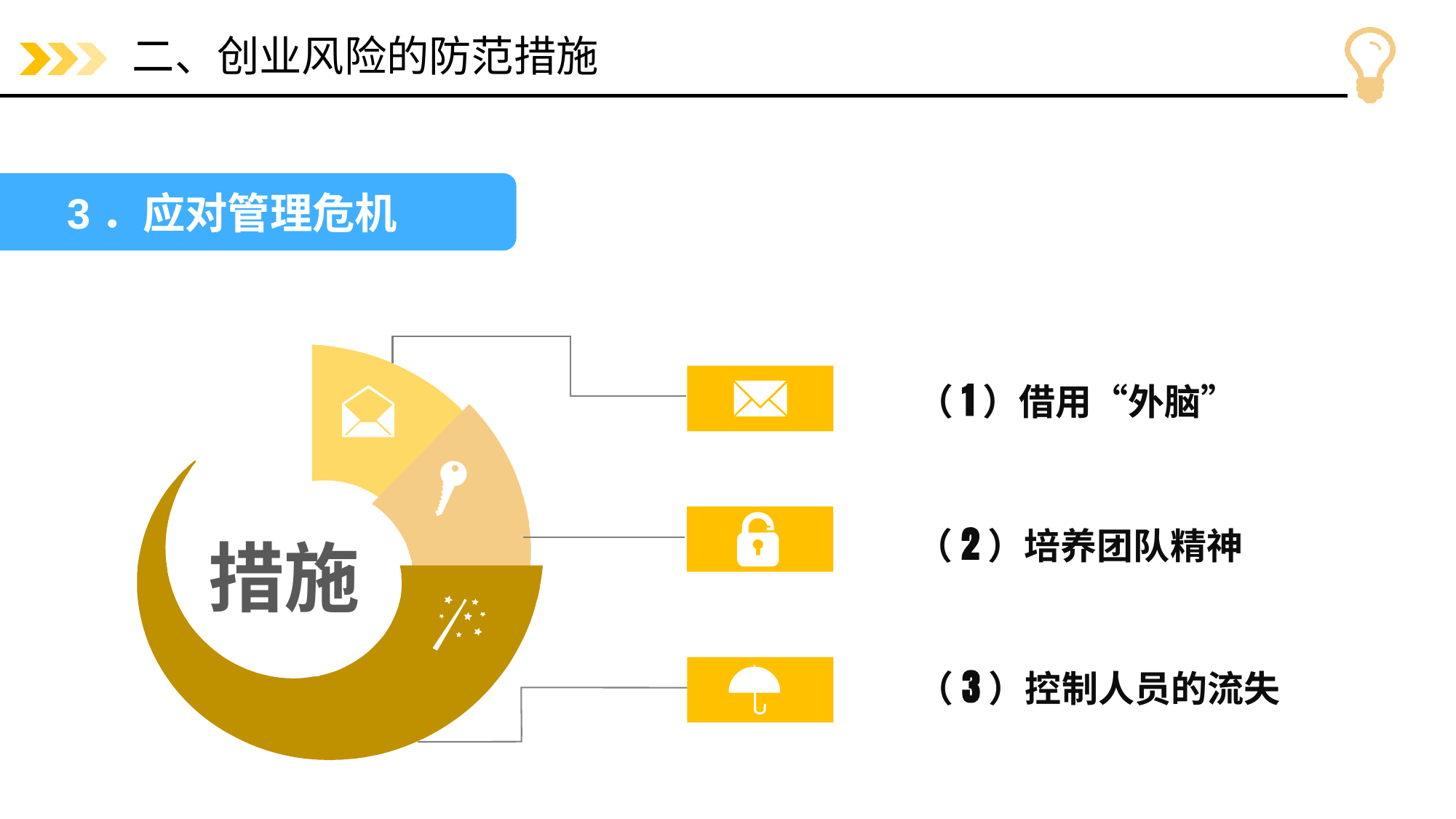

29
# 二、创业风险的防范措施
3．应对管理危机

（1）借用“外脑”

（2）培养团队精神
措施

（3）控制人员的流失